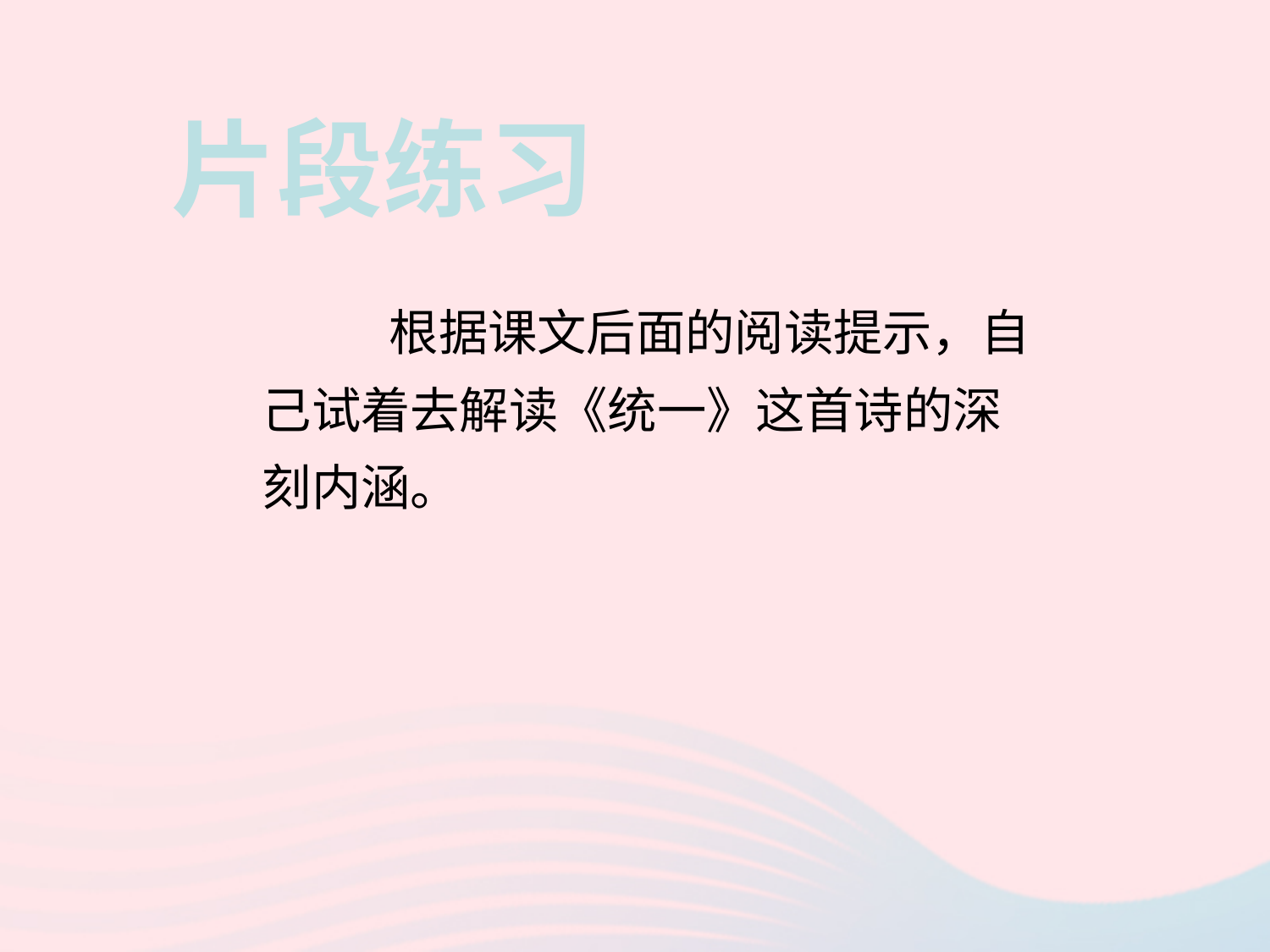

片段练习
	根据课文后面的阅读提示，自己试着去解读《统一》这首诗的深刻内涵。